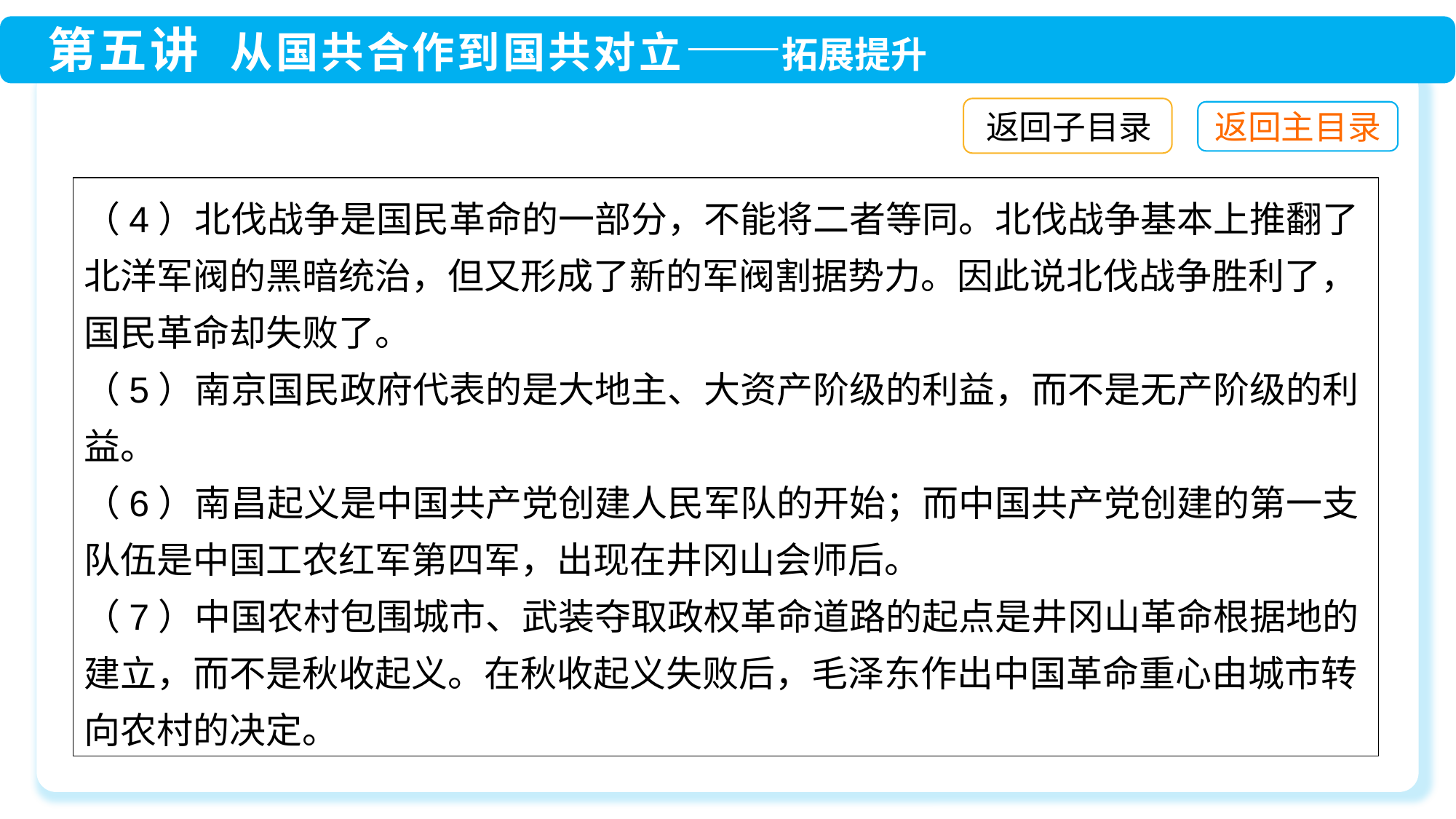

返回子目录
（4）北伐战争是国民革命的一部分，不能将二者等同。北伐战争基本上推翻了北洋军阀的黑暗统治，但又形成了新的军阀割据势力。因此说北伐战争胜利了，国民革命却失败了。
（5）南京国民政府代表的是大地主、大资产阶级的利益，而不是无产阶级的利益。
（6）南昌起义是中国共产党创建人民军队的开始；而中国共产党创建的第一支队伍是中国工农红军第四军，出现在井冈山会师后。
（7）中国农村包围城市、武装夺取政权革命道路的起点是井冈山革命根据地的建立，而不是秋收起义。在秋收起义失败后，毛泽东作出中国革命重心由城市转向农村的决定。